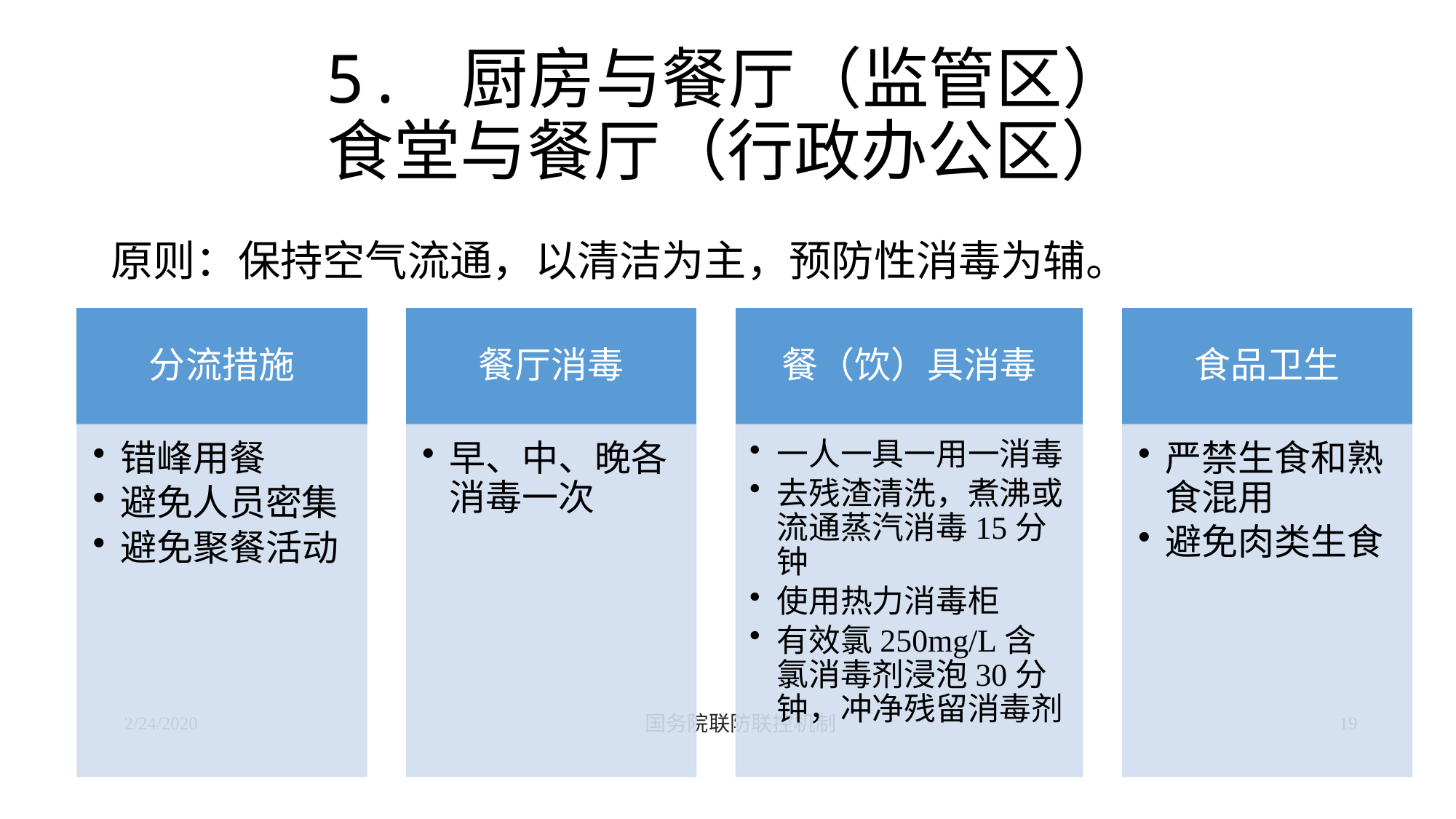

# 5. 厨房与餐厅（监管区） 食堂与餐厅（行政办公区）
原则：保持空气流通，以清洁为主，预防性消毒为辅。
分流措施
错峰用餐
避免人员密集
避免聚餐活动
餐厅消毒
早、中、晚各消毒一次

餐（饮）具消毒
一人一具一用一消毒
去残渣清洗，煮沸或流通蒸汽消毒15分钟
使用热力消毒柜
有效氯250mg/L含氯消毒剂浸泡30分钟，冲净残留消毒剂
食品卫生
严禁生食和熟食混用
避免肉类生食
2/24/2020
国务院联防联控机制
19